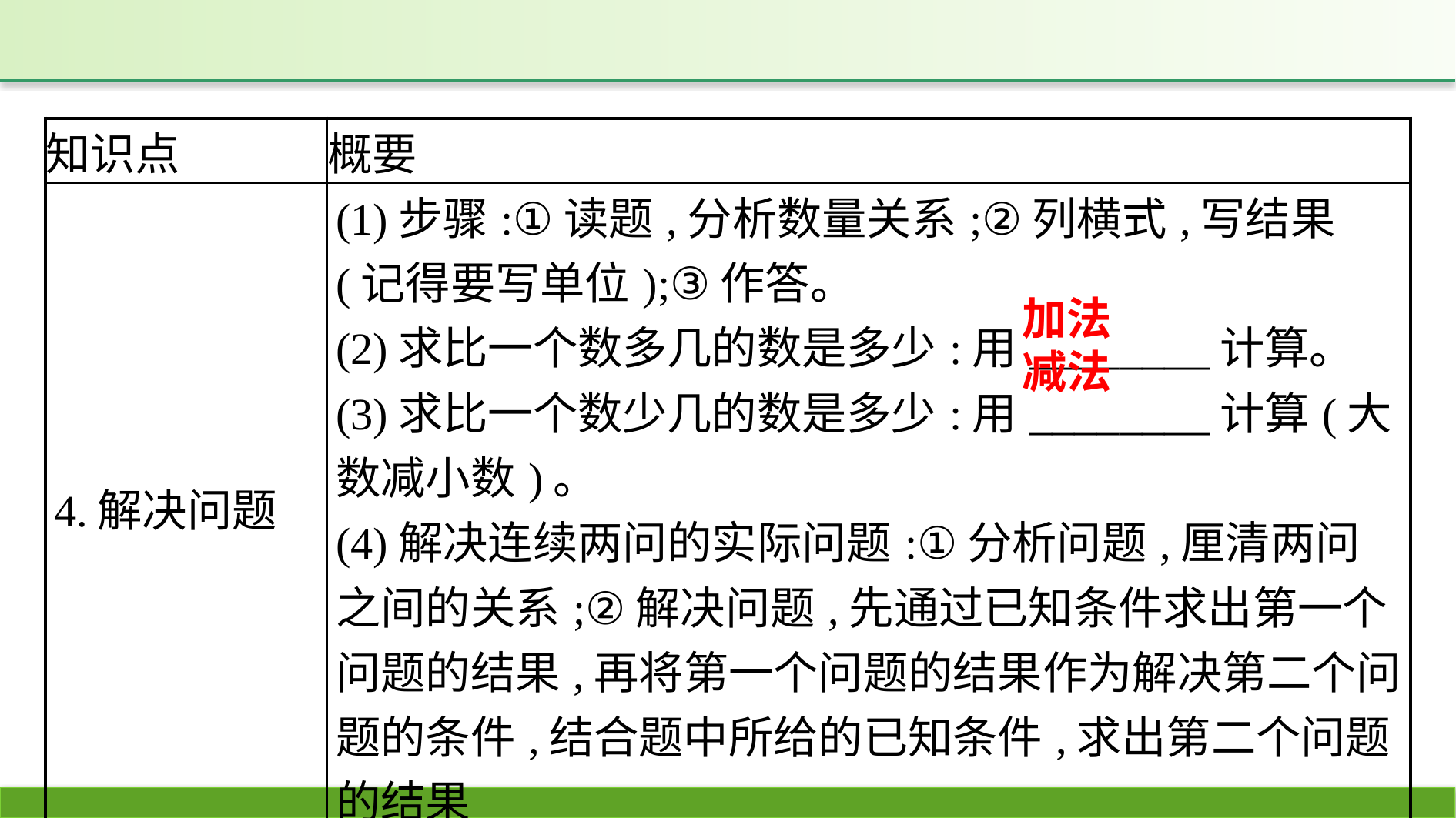

| 知识点 | 概要 |
| --- | --- |
| 4.解决问题 | (1)步骤:①读题,分析数量关系;②列横式,写结果(记得要写单位);③作答。 (2)求比一个数多几的数是多少:用\_\_\_\_\_\_\_\_计算。  (3)求比一个数少几的数是多少:用\_\_\_\_\_\_\_\_计算(大数减小数)。  (4)解决连续两问的实际问题:①分析问题,厘清两问之间的关系;②解决问题,先通过已知条件求出第一个问题的结果,再将第一个问题的结果作为解决第二个问题的条件,结合题中所给的已知条件,求出第二个问题的结果 |
加法
减法